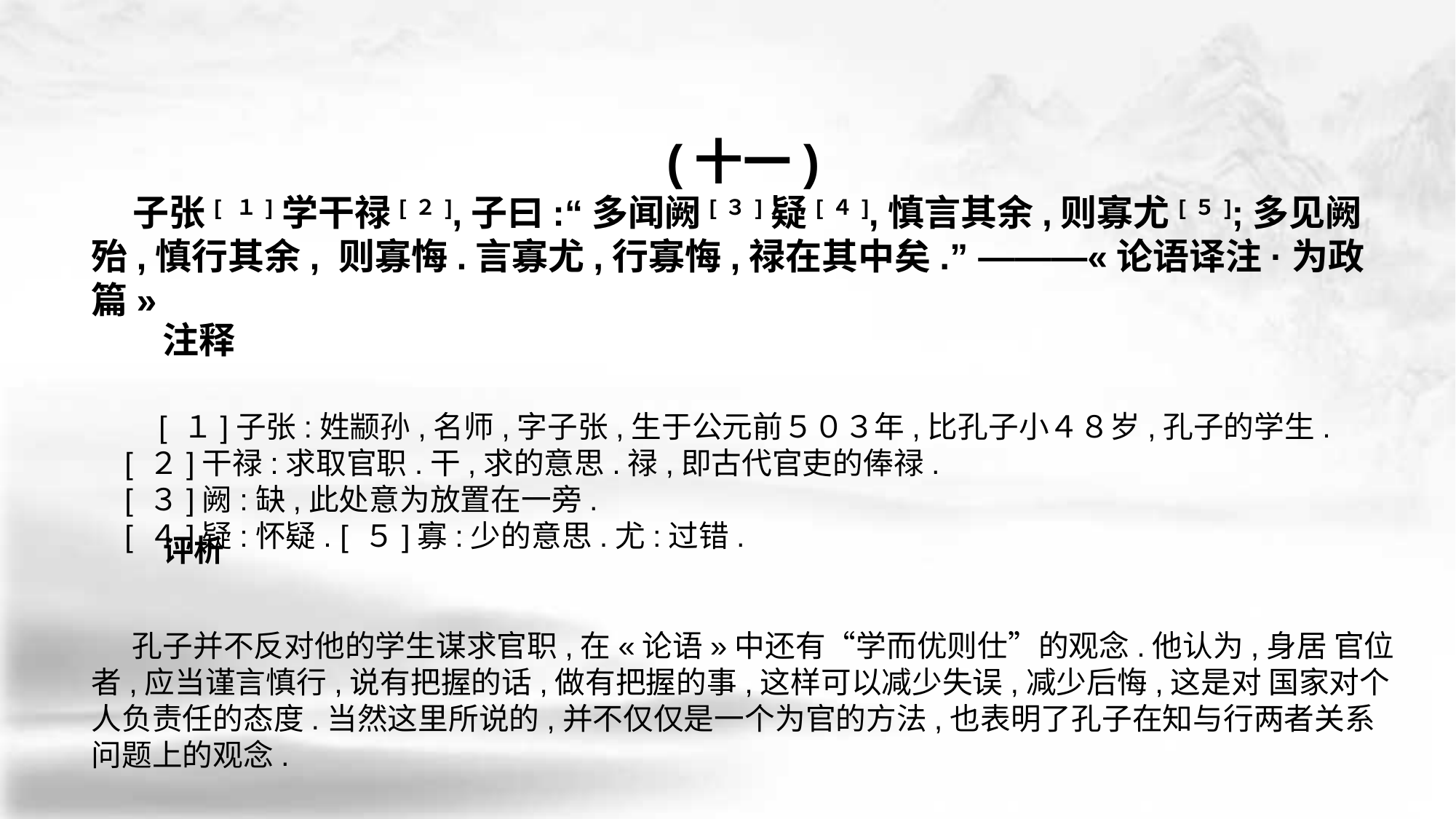

(十一)
    子张[ １]学干禄[２],子曰:“多闻阙[３]疑[４],慎言其余,则寡尤[５];多见阙殆,慎行其余, 则寡悔.言寡尤,行寡悔,禄在其中矣.” ———«论语译注·为政篇»

　 　[ １]子张:姓颛孙,名师,字子张,生于公元前５０３年,比孔子小４８岁,孔子的学生.
    [ ２]干禄:求取官职.干,求的意思.禄,即古代官吏的俸禄.
    [ ３]阙:缺,此处意为放置在一旁.
    [ ４]疑:怀疑. [ ５]寡:少的意思.尤:过错.

     孔子并不反对他的学生谋求官职,在«论语»中还有“学而优则仕”的观念.他认为,身居 官位者,应当谨言慎行,说有把握的话,做有把握的事,这样可以减少失误,减少后悔,这是对 国家对个人负责任的态度.当然这里所说的,并不仅仅是一个为官的方法,也表明了孔子在知与行两者关系问题上的观念.
注释
评析